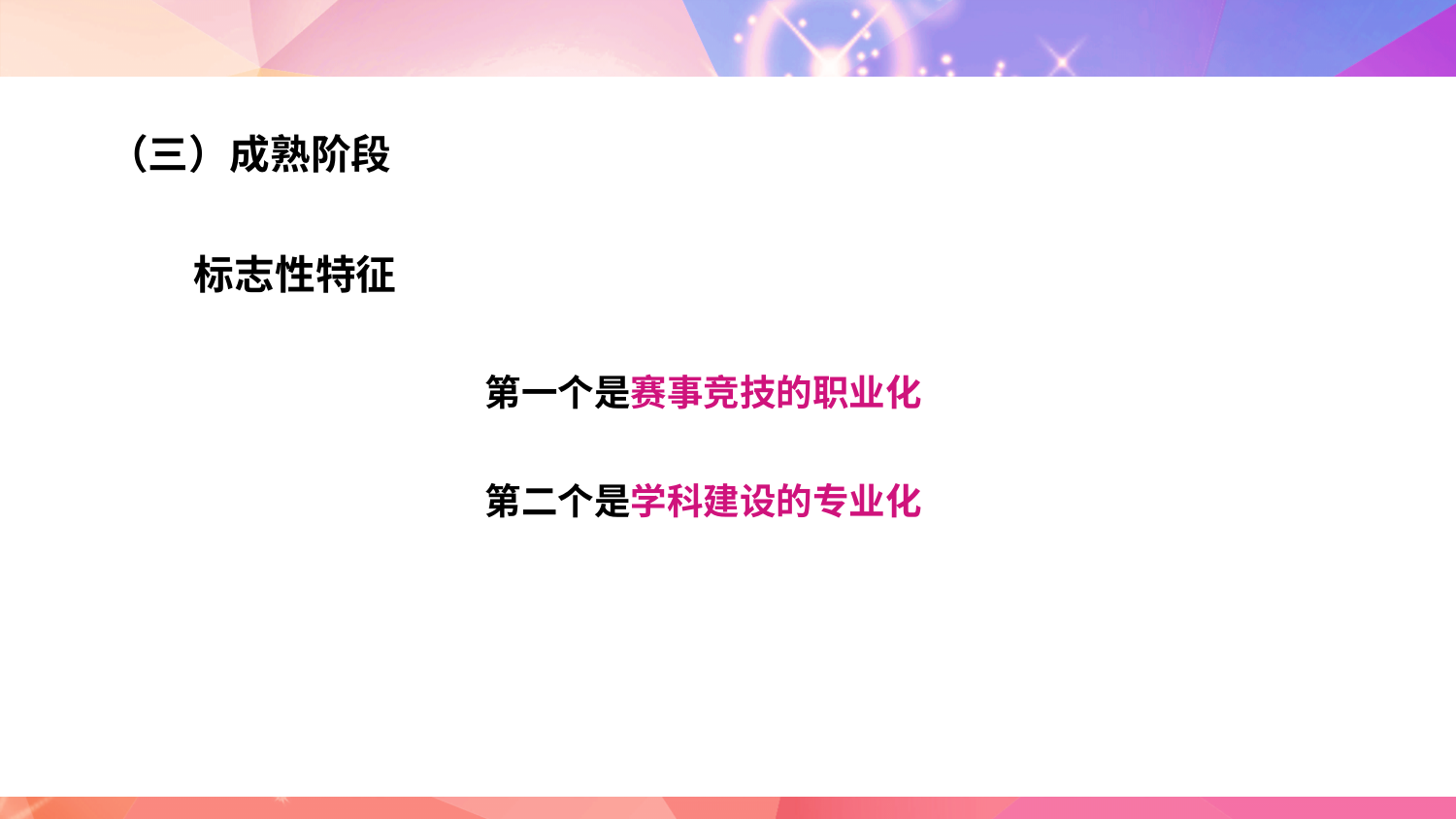

（三）成熟阶段
标志性特征
第一个是赛事竞技的职业化

第二个是学科建设的专业化